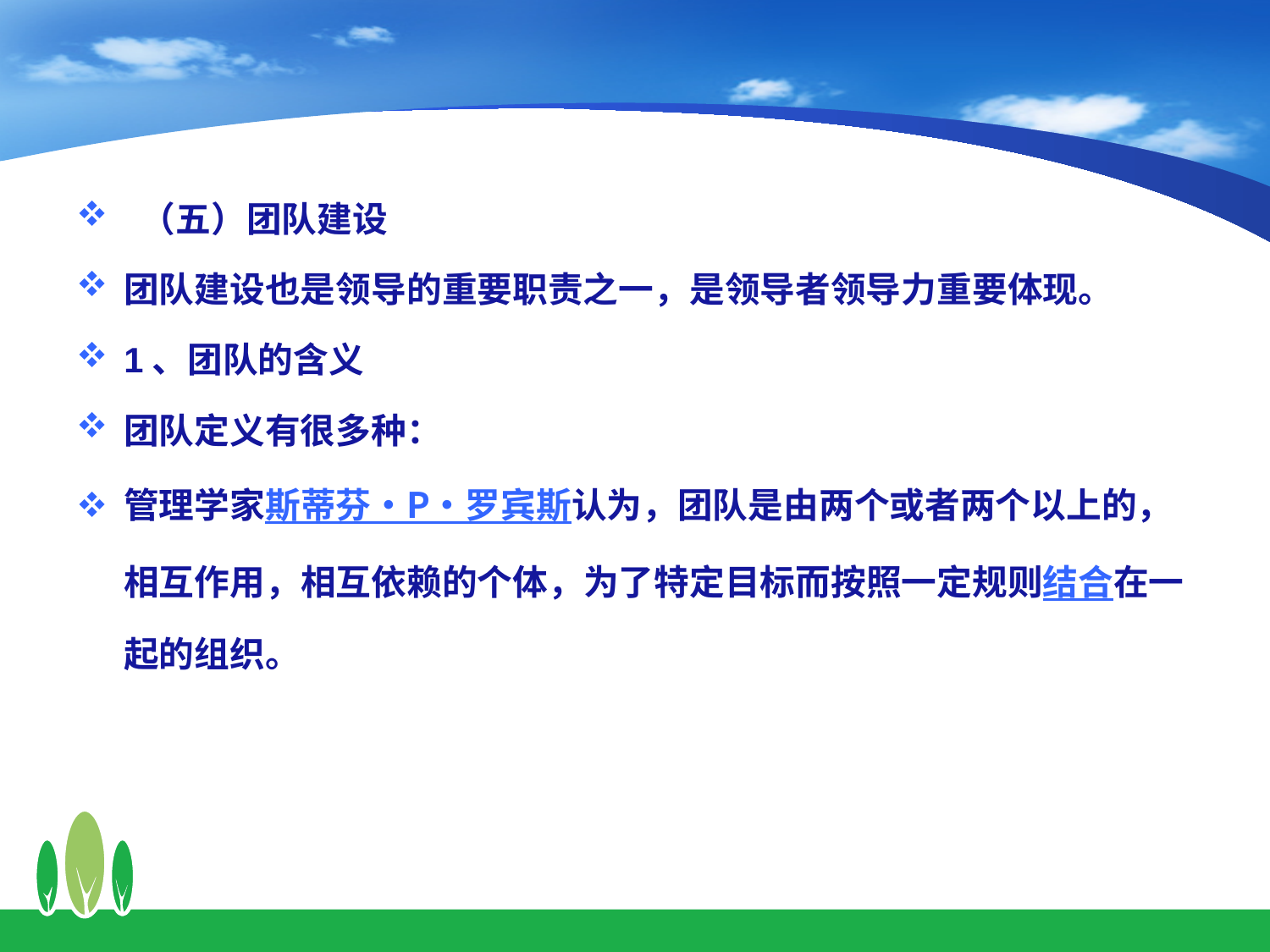

（五）团队建设
团队建设也是领导的重要职责之一，是领导者领导力重要体现。
1、团队的含义
团队定义有很多种：
管理学家斯蒂芬·P·罗宾斯认为，团队是由两个或者两个以上的，相互作用，相互依赖的个体，为了特定目标而按照一定规则结合在一起的组织。

63